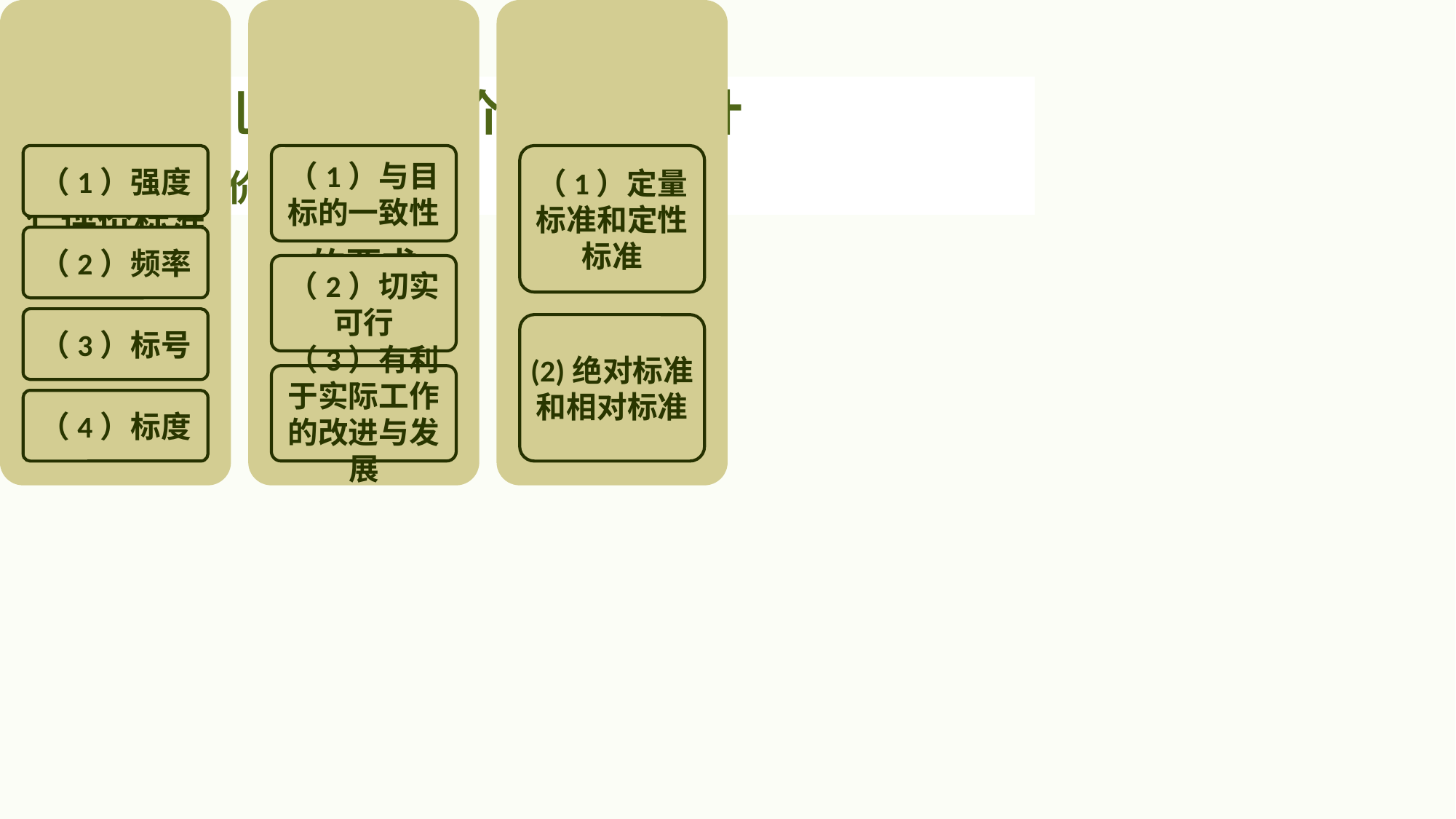

三、幼儿园教育评价准则的设计
（四）评价标准编制
1.评价标准的含义
（1）强度
（2）频率
（3）标号
（4）标度
2.标准编制的要求
（1）与目标的一致性
（2）切实可行
（3）有利于实际工作的改进与发展
3.标准的表现形式
（1）定量标准和定性标准
(2)绝对标准和相对标准